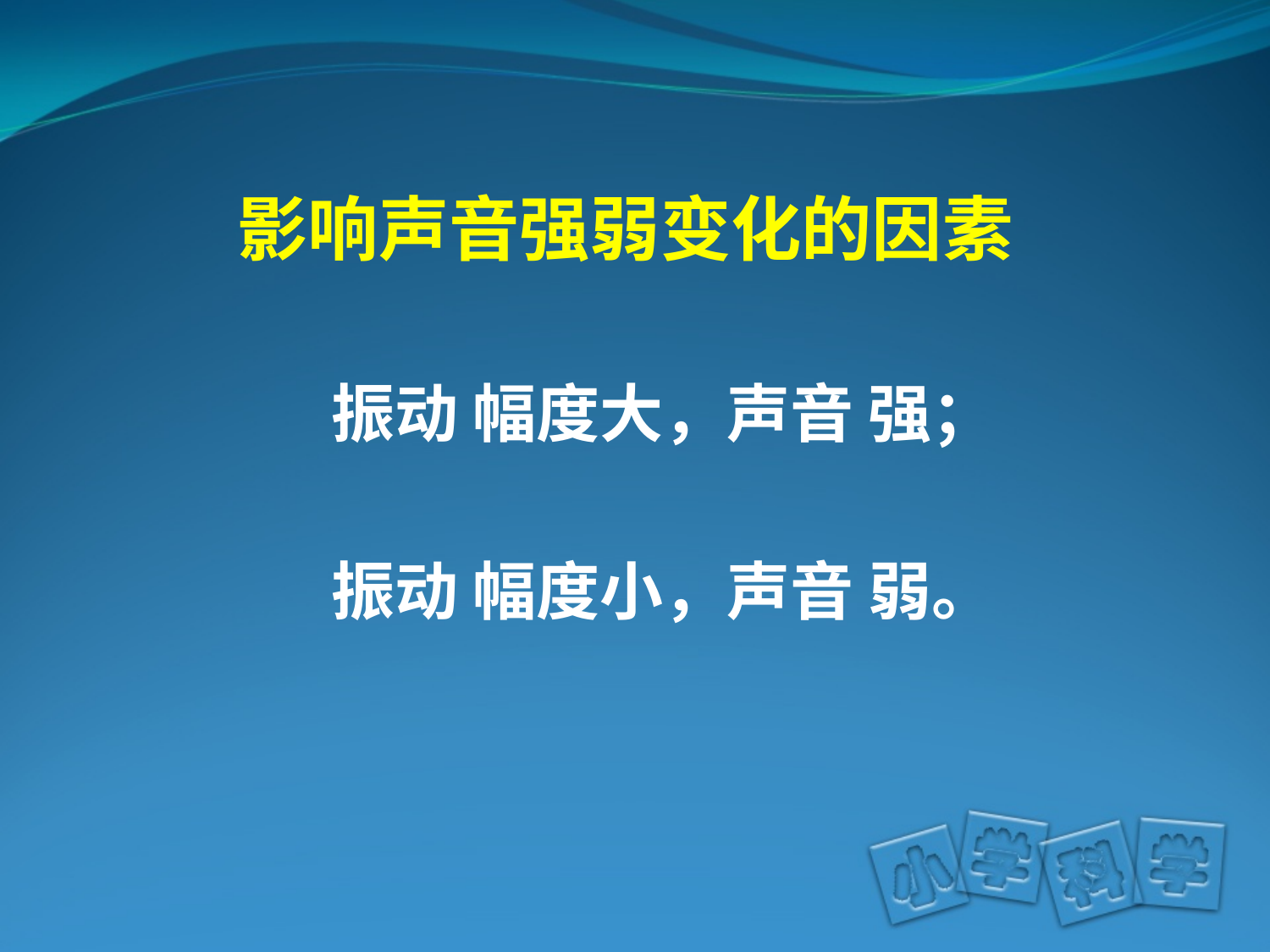

影响声音强弱变化的因素
振动 幅度大，声音 强；

振动 幅度小，声音 弱。